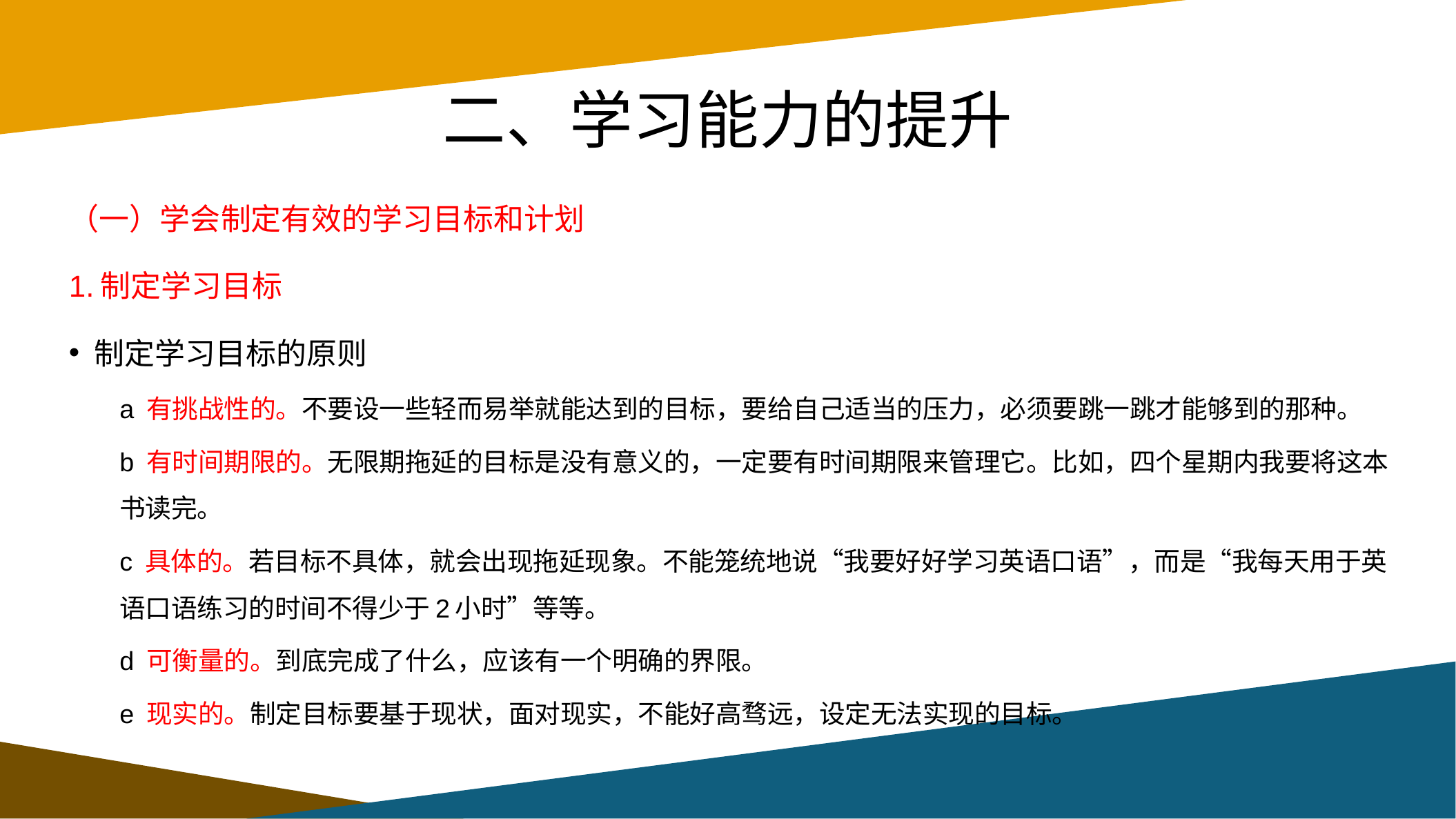

# 二、学习能力的提升
（一）学会制定有效的学习目标和计划
1.制定学习目标
制定学习目标的原则
a 有挑战性的。不要设一些轻而易举就能达到的目标，要给自己适当的压力，必须要跳一跳才能够到的那种。
b 有时间期限的。无限期拖延的目标是没有意义的，一定要有时间期限来管理它。比如，四个星期内我要将这本书读完。
c 具体的。若目标不具体，就会出现拖延现象。不能笼统地说“我要好好学习英语口语”，而是“我每天用于英语口语练习的时间不得少于2小时”等等。
d 可衡量的。到底完成了什么，应该有一个明确的界限。
e 现实的。制定目标要基于现状，面对现实，不能好高骛远，设定无法实现的目标。